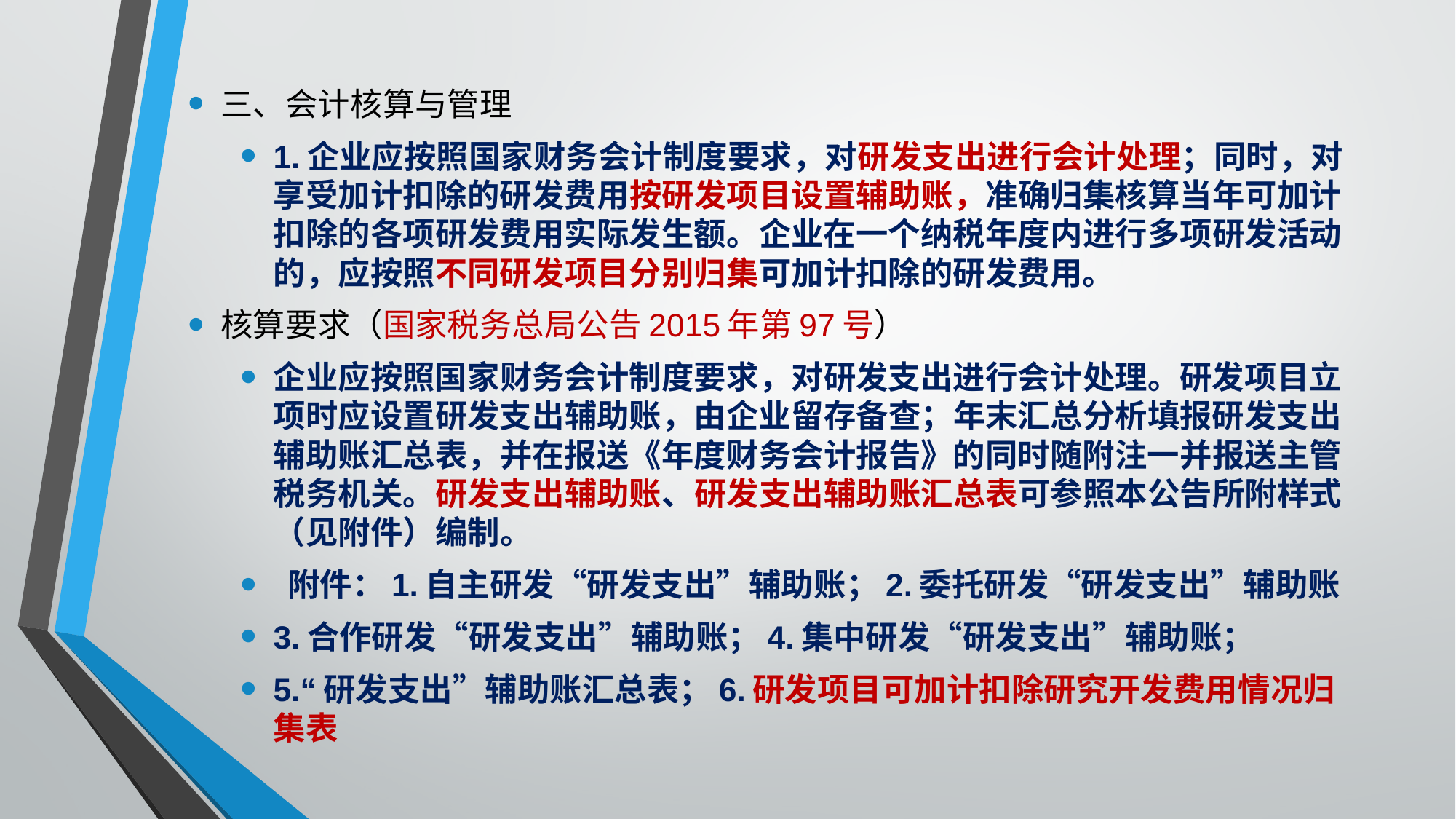

三、会计核算与管理
1.企业应按照国家财务会计制度要求，对研发支出进行会计处理；同时，对享受加计扣除的研发费用按研发项目设置辅助账，准确归集核算当年可加计扣除的各项研发费用实际发生额。企业在一个纳税年度内进行多项研发活动的，应按照不同研发项目分别归集可加计扣除的研发费用。
核算要求（国家税务总局公告2015年第97号）
企业应按照国家财务会计制度要求，对研发支出进行会计处理。研发项目立项时应设置研发支出辅助账，由企业留存备查；年末汇总分析填报研发支出辅助账汇总表，并在报送《年度财务会计报告》的同时随附注一并报送主管税务机关。研发支出辅助账、研发支出辅助账汇总表可参照本公告所附样式（见附件）编制。
 附件：1.自主研发“研发支出”辅助账；2.委托研发“研发支出”辅助账
3.合作研发“研发支出”辅助账；4.集中研发“研发支出”辅助账；
5.“研发支出”辅助账汇总表；6.研发项目可加计扣除研究开发费用情况归集表